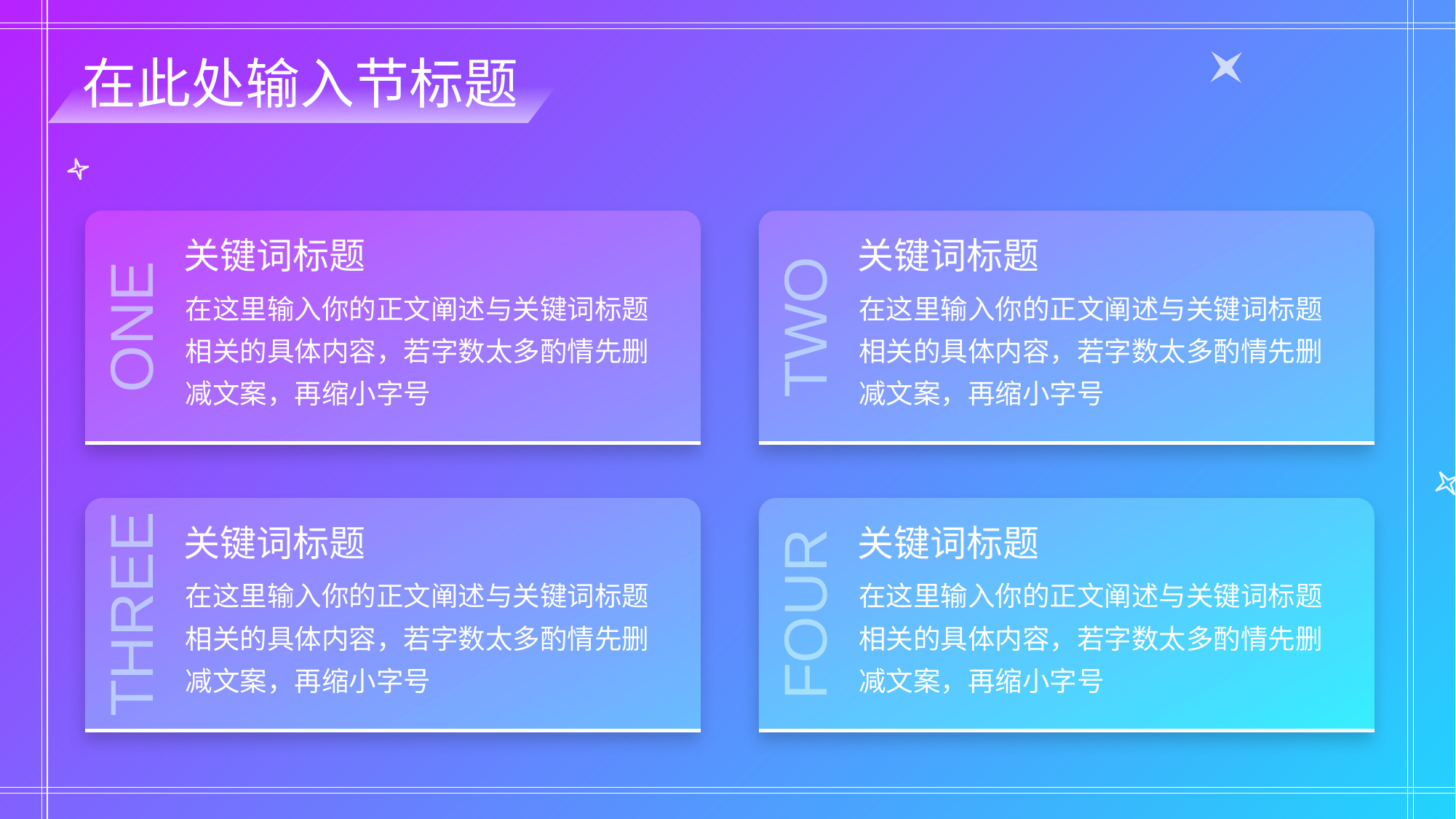

在此处输入节标题

关键词标题
关键词标题
在这里输入你的正文阐述与关键词标题相关的具体内容，若字数太多酌情先删减文案，再缩小字号
在这里输入你的正文阐述与关键词标题相关的具体内容，若字数太多酌情先删减文案，再缩小字号
ONE
TWO

关键词标题
关键词标题
在这里输入你的正文阐述与关键词标题相关的具体内容，若字数太多酌情先删减文案，再缩小字号
在这里输入你的正文阐述与关键词标题相关的具体内容，若字数太多酌情先删减文案，再缩小字号
THREE
FOUR